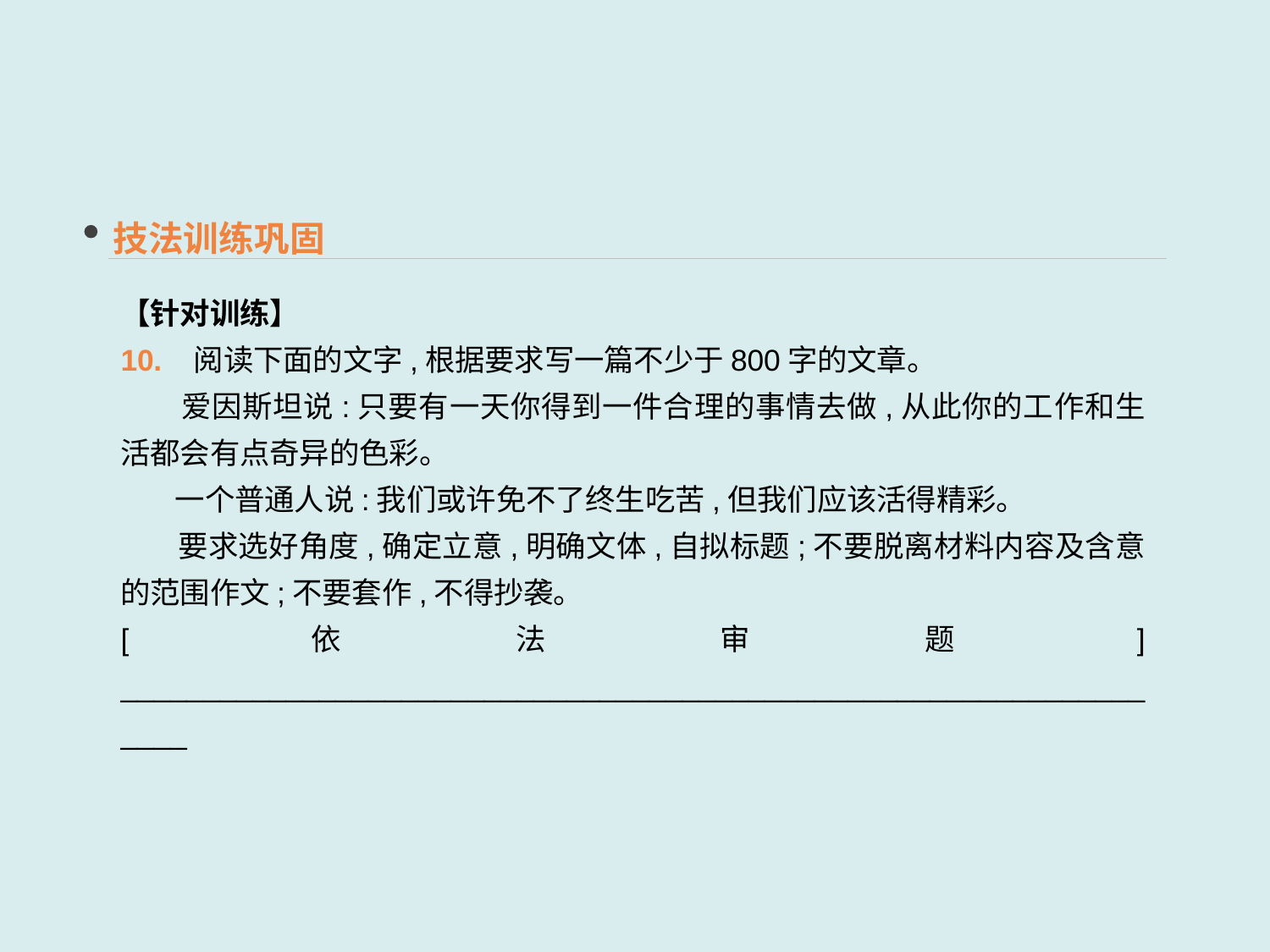

技法训练巩固

【针对训练】
10.   阅读下面的文字,根据要求写一篇不少于800字的文章。
       爱因斯坦说:只要有一天你得到一件合理的事情去做,从此你的工作和生活都会有点奇异的色彩。
       一个普通人说:我们或许免不了终生吃苦,但我们应该活得精彩。
       要求选好角度,确定立意,明确文体,自拟标题;不要脱离材料内容及含意的范围作文;不要套作,不得抄袭。
[依法审题] __________________________________________________________________